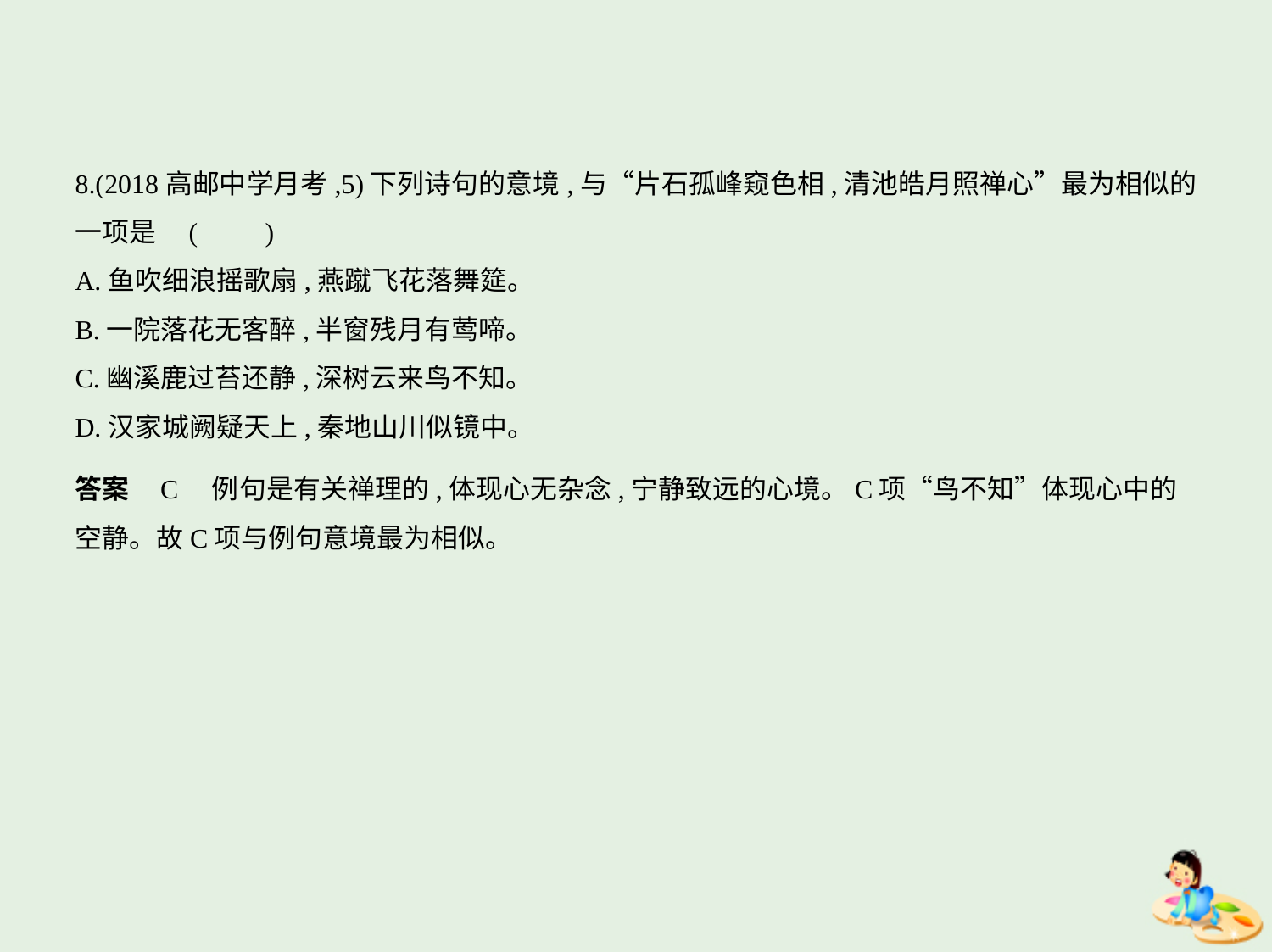

8.(2018高邮中学月考,5)下列诗句的意境,与“片石孤峰窥色相,清池皓月照禅心”最为相似的
一项是 (　　)
A.鱼吹细浪摇歌扇,燕蹴飞花落舞筵。
B.一院落花无客醉,半窗残月有莺啼。
C.幽溪鹿过苔还静,深树云来鸟不知。
D.汉家城阙疑天上,秦地山川似镜中。
答案    C　例句是有关禅理的,体现心无杂念,宁静致远的心境。C项“鸟不知”体现心中的
空静。故C项与例句意境最为相似。